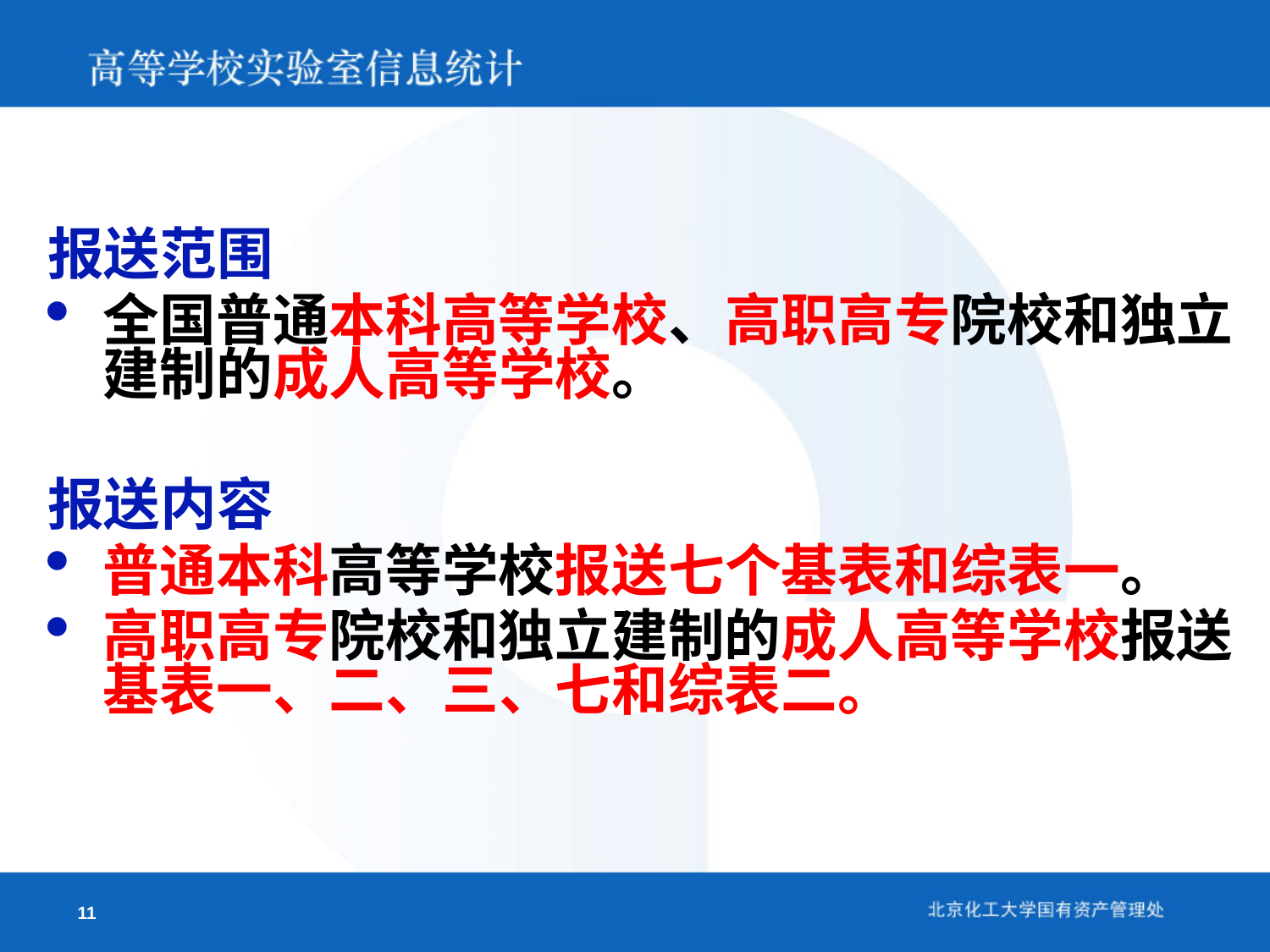

报送范围
全国普通本科高等学校、高职高专院校和独立建制的成人高等学校。

报送内容
普通本科高等学校报送七个基表和综表一。
高职高专院校和独立建制的成人高等学校报送基表一、二、三、七和综表二。